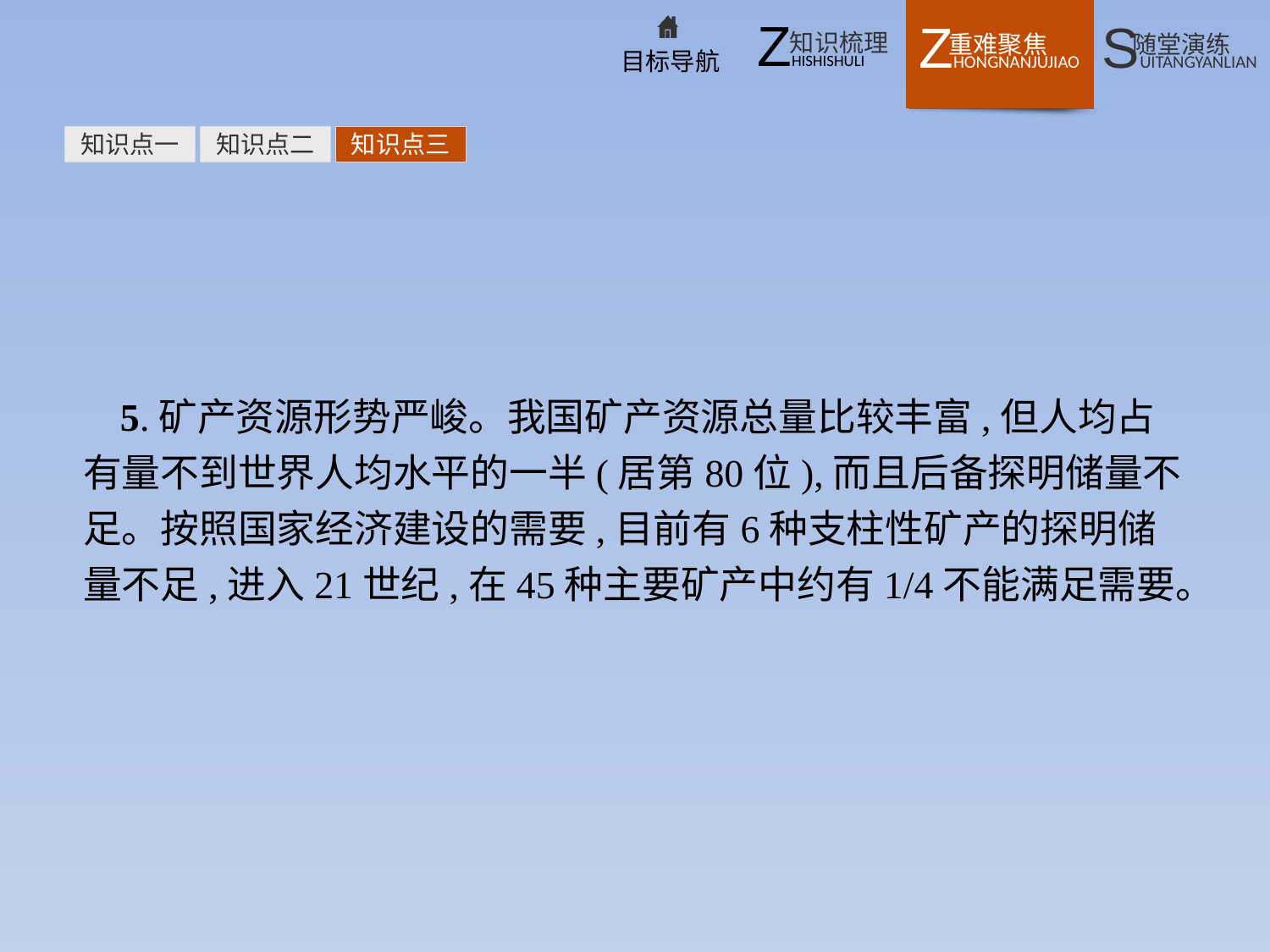

知识点一
知识点二
知识点三
5.矿产资源形势严峻。我国矿产资源总量比较丰富,但人均占有量不到世界人均水平的一半(居第80位),而且后备探明储量不足。按照国家经济建设的需要,目前有6种支柱性矿产的探明储量不足,进入21世纪,在45种主要矿产中约有1/4不能满足需要。